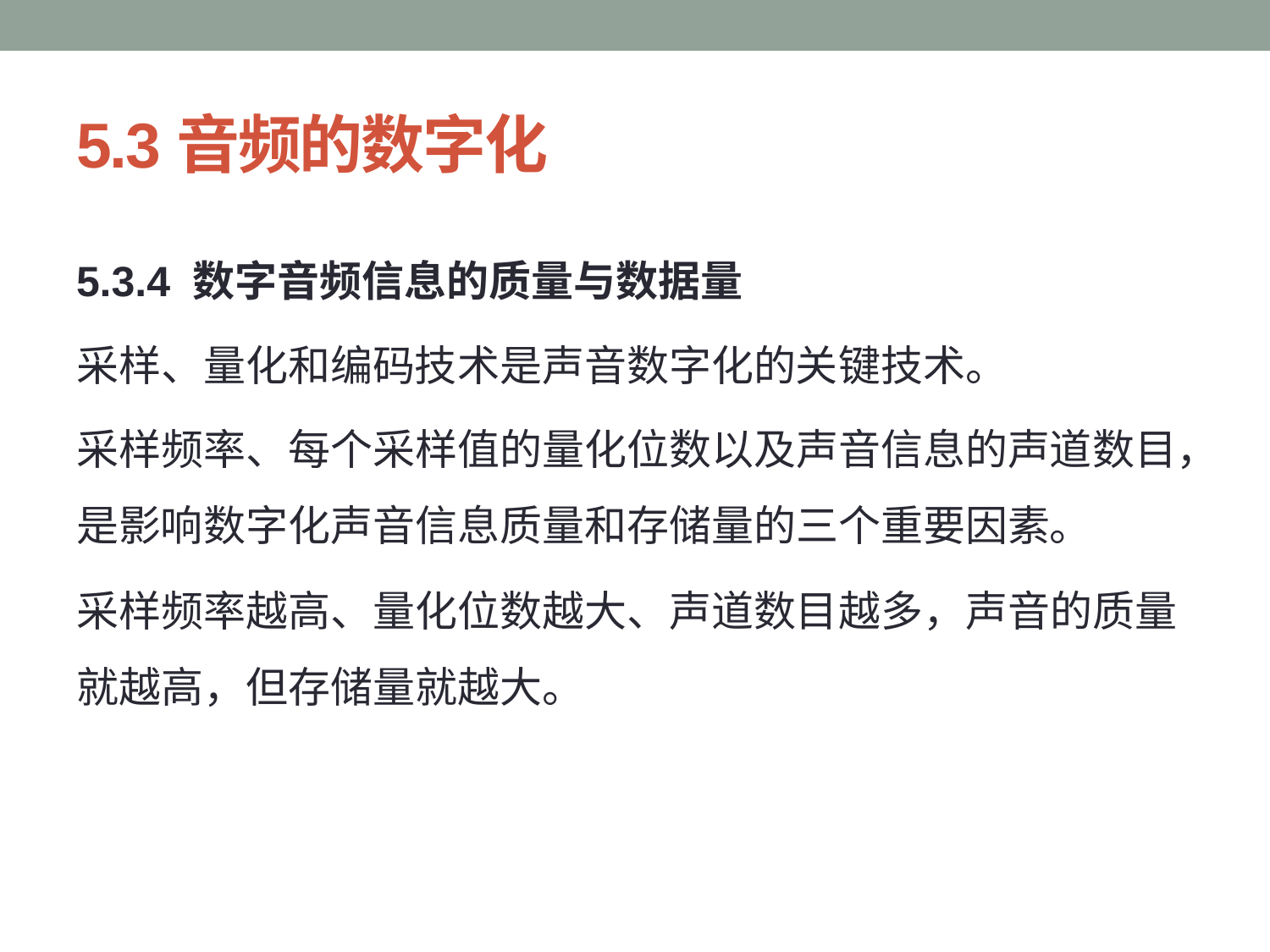

# 5.3音频的数字化
5.3.4 数字音频信息的质量与数据量
采样、量化和编码技术是声音数字化的关键技术。
采样频率、每个采样值的量化位数以及声音信息的声道数目，是影响数字化声音信息质量和存储量的三个重要因素。
采样频率越高、量化位数越大、声道数目越多，声音的质量就越高，但存储量就越大。